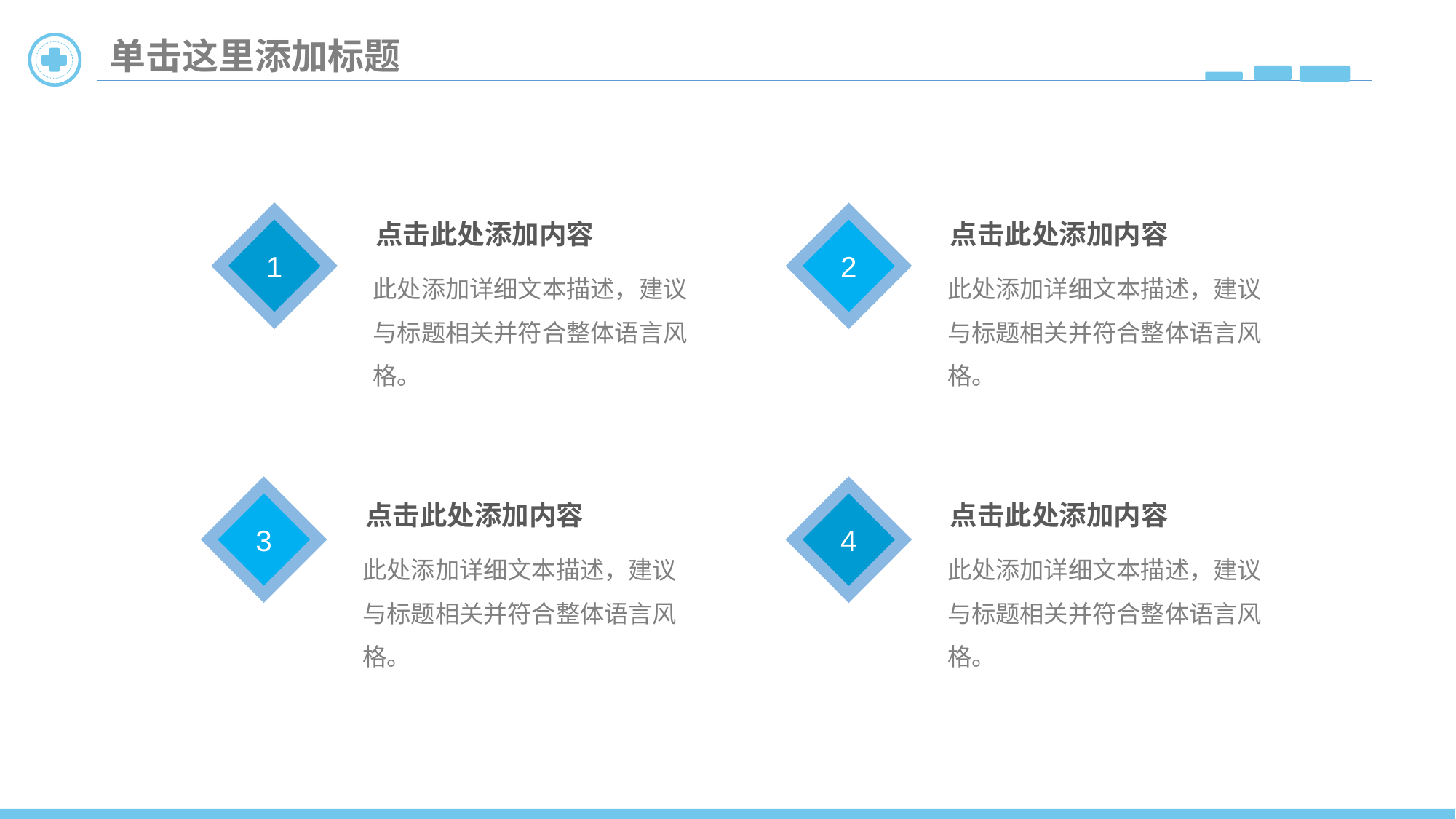

单击这里添加标题

点击此处添加内容
点击此处添加内容

1
2
此处添加详细文本描述，建议与标题相关并符合整体语言风格。
此处添加详细文本描述，建议与标题相关并符合整体语言风格。

点击此处添加内容
点击此处添加内容
3
4
此处添加详细文本描述，建议与标题相关并符合整体语言风格。
此处添加详细文本描述，建议与标题相关并符合整体语言风格。